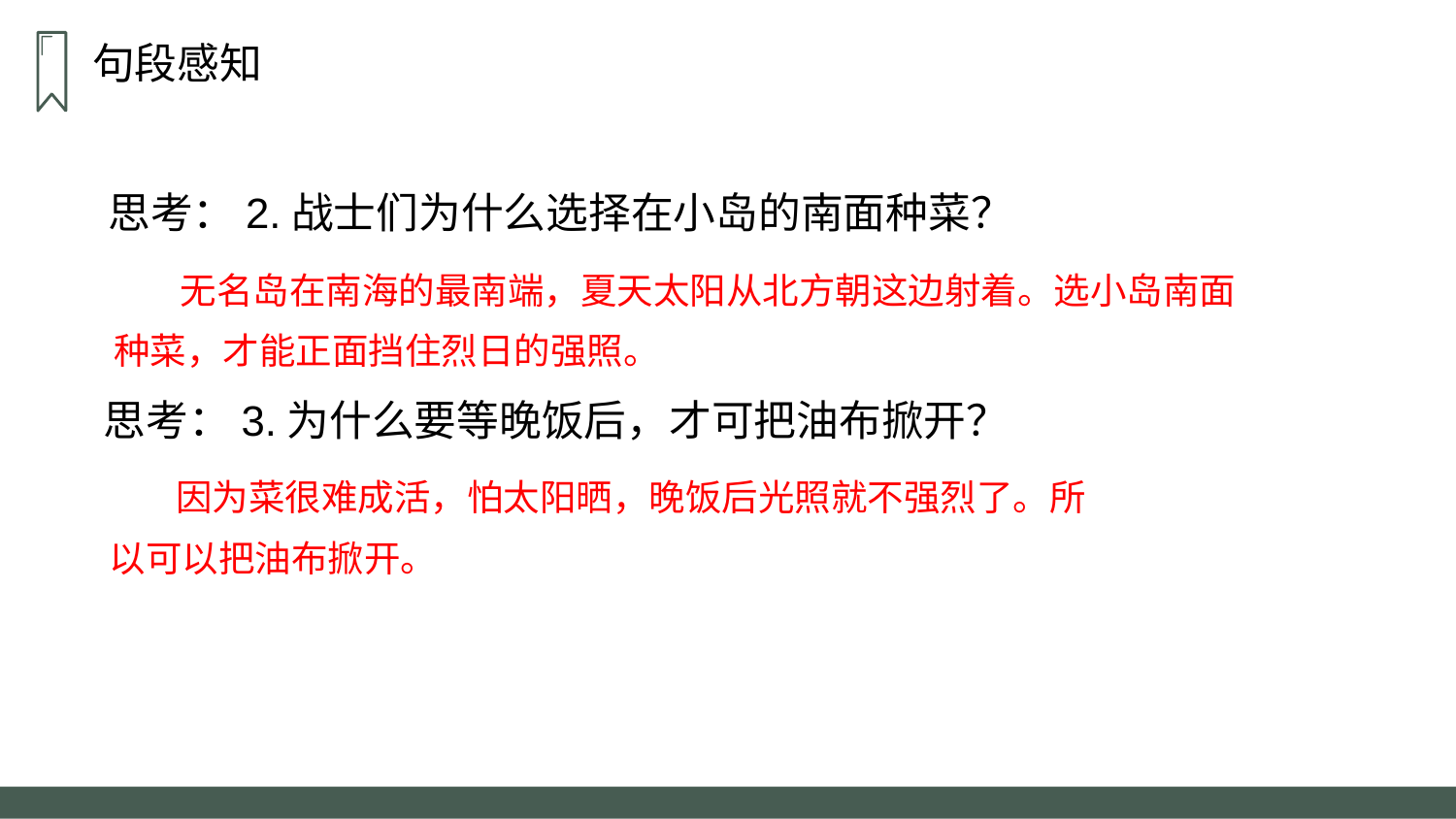

句段感知
思考：2.战士们为什么选择在小岛的南面种菜？
       无名岛在南海的最南端，夏天太阳从北方朝这边射着。选小岛南面种菜，才能正面挡住烈日的强照。

思考：3.为什么要等晚饭后，才可把油布掀开？
       因为菜很难成活，怕太阳晒，晚饭后光照就不强烈了。所以可以把油布掀开。